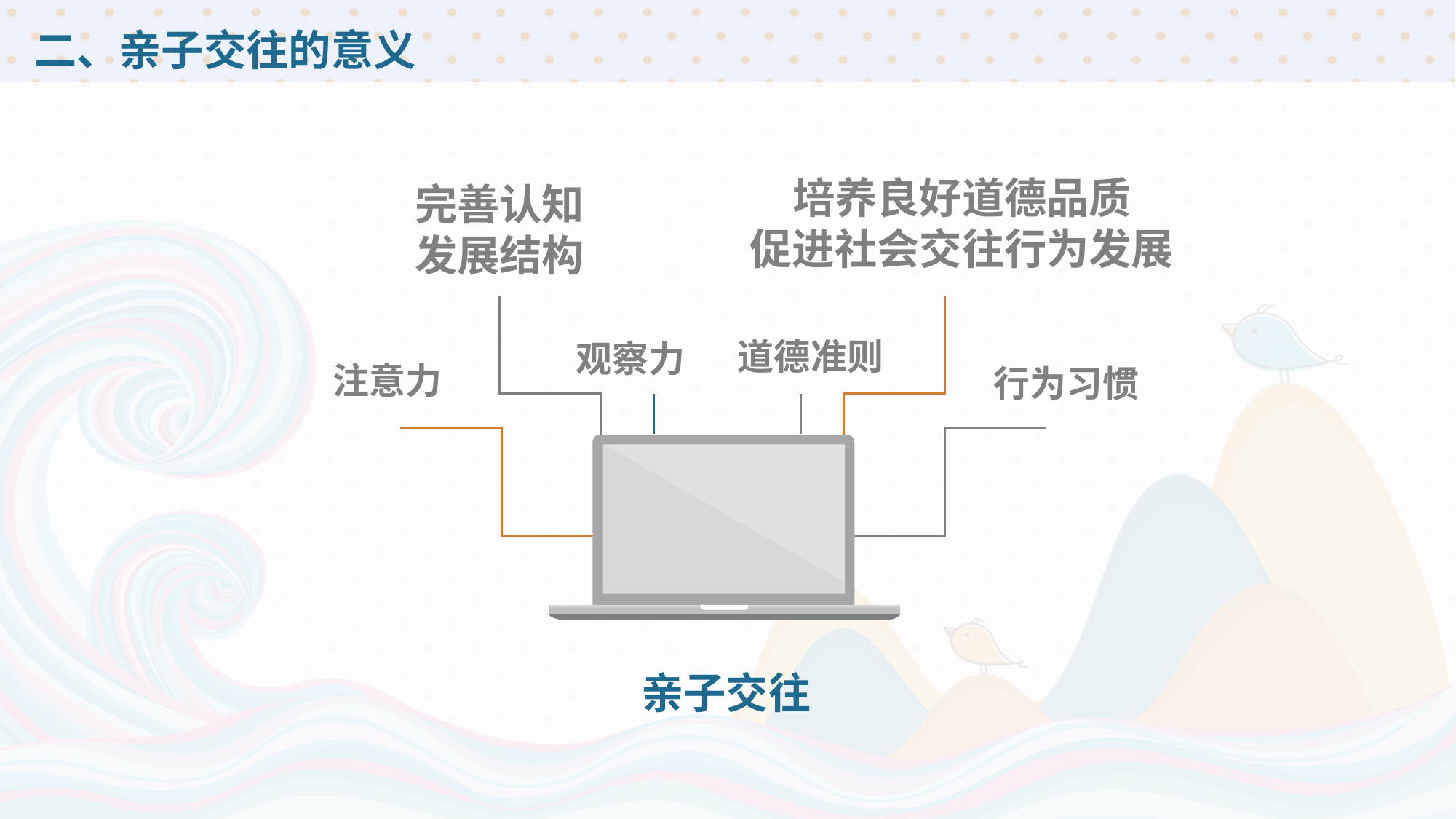

# 二、亲子交往的意义
培养良好道德品质
促进社会交往行为发展
完善认知发展结构

道德准则
观察力
注意力
行为习惯

亲子交往